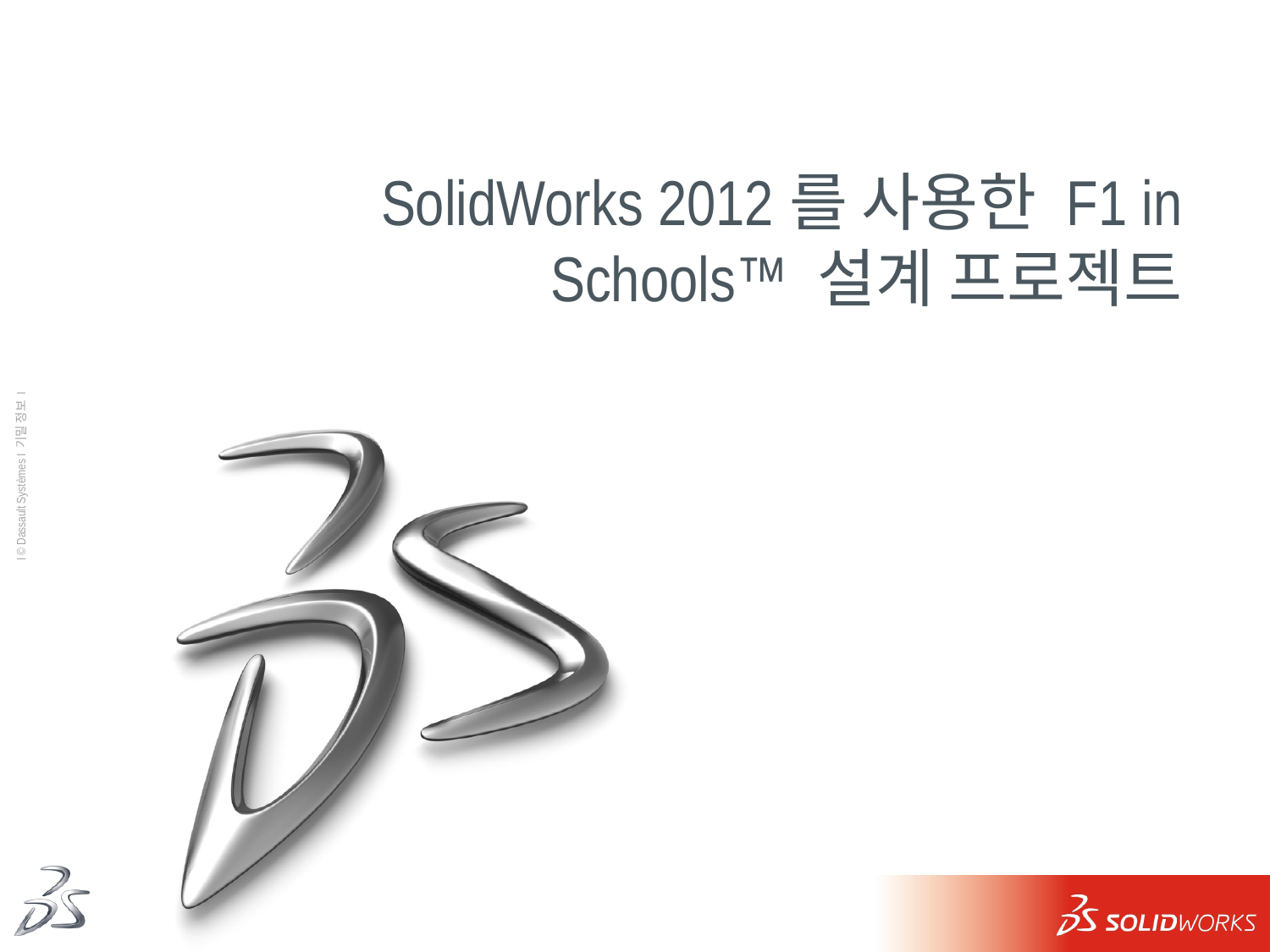

# SolidWorks 2012를 사용한 F1 in Schools™ 설계 프로젝트